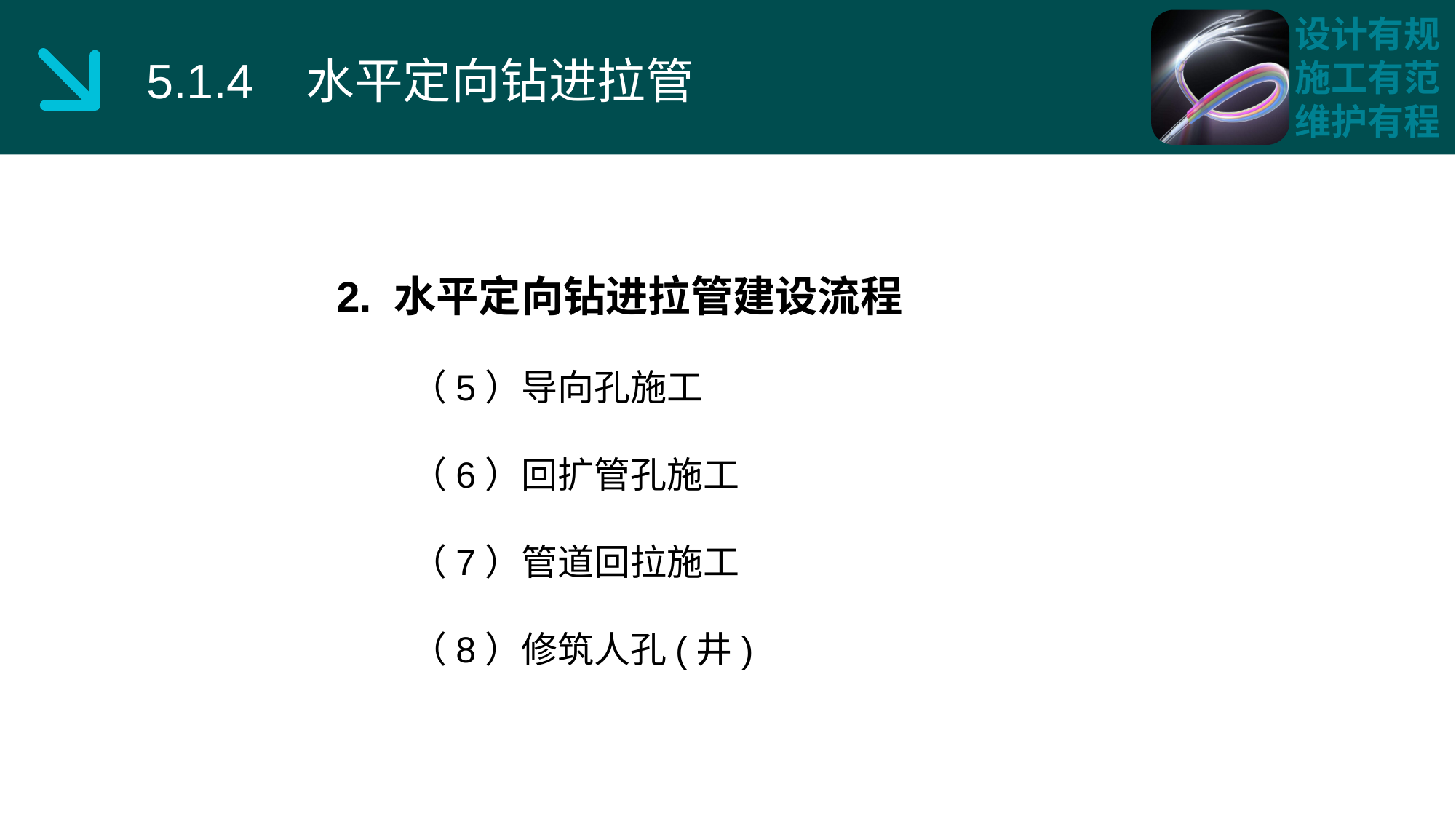

5.1.4   水平定向钻进拉管

2. 水平定向钻进拉管建设流程

        （5）导向孔施工

        （6）回扩管孔施工

        （7）管道回拉施工

        （8）修筑人孔(井)